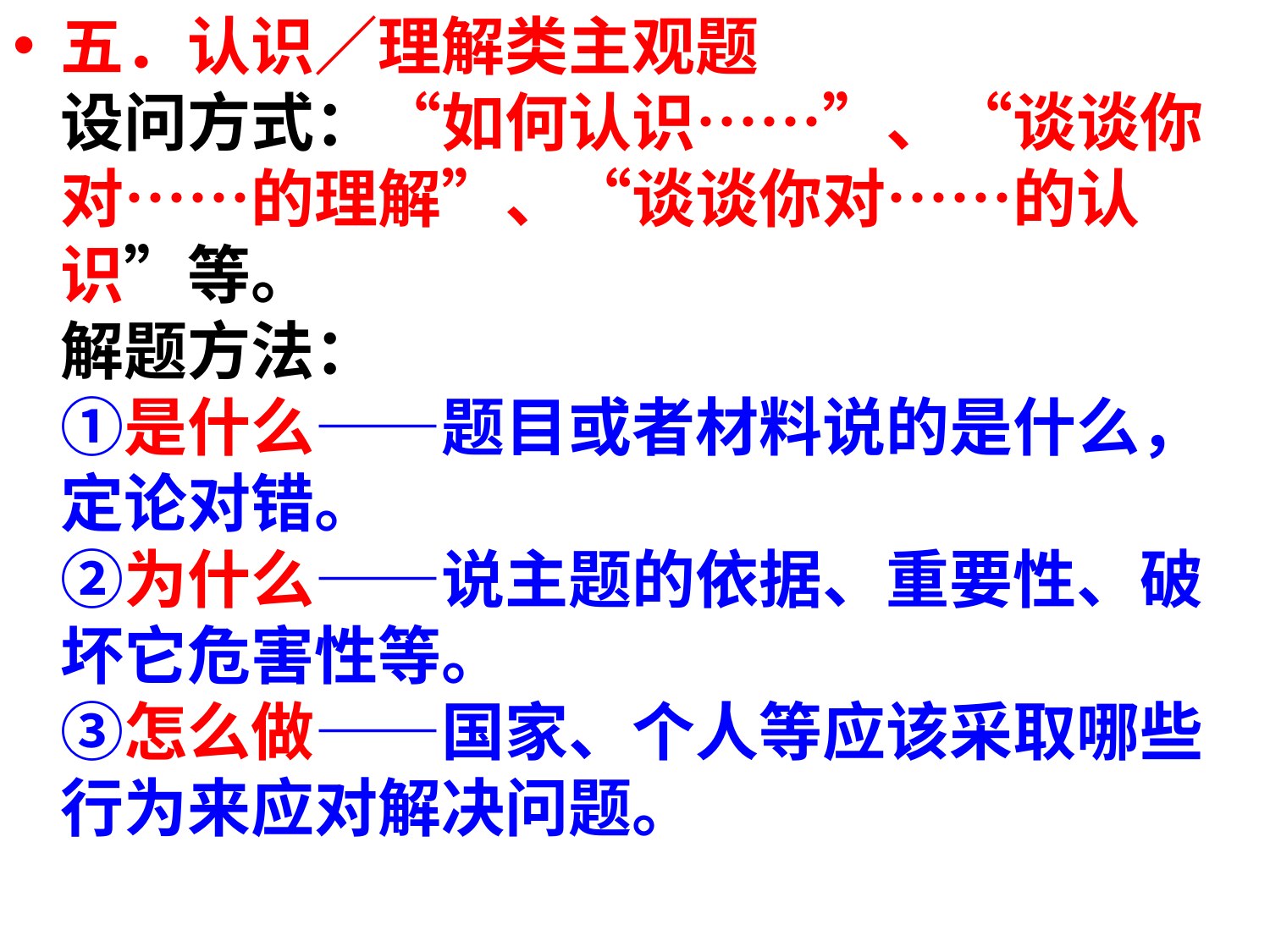

五．认识／理解类主观题
设问方式：“如何认识……”、“谈谈你对……的理解”、“谈谈你对……的认识”等。
解题方法：
①是什么——题目或者材料说的是什么，定论对错。
②为什么——说主题的依据、重要性、破坏它危害性等。
③怎么做——国家、个人等应该采取哪些行为来应对解决问题。